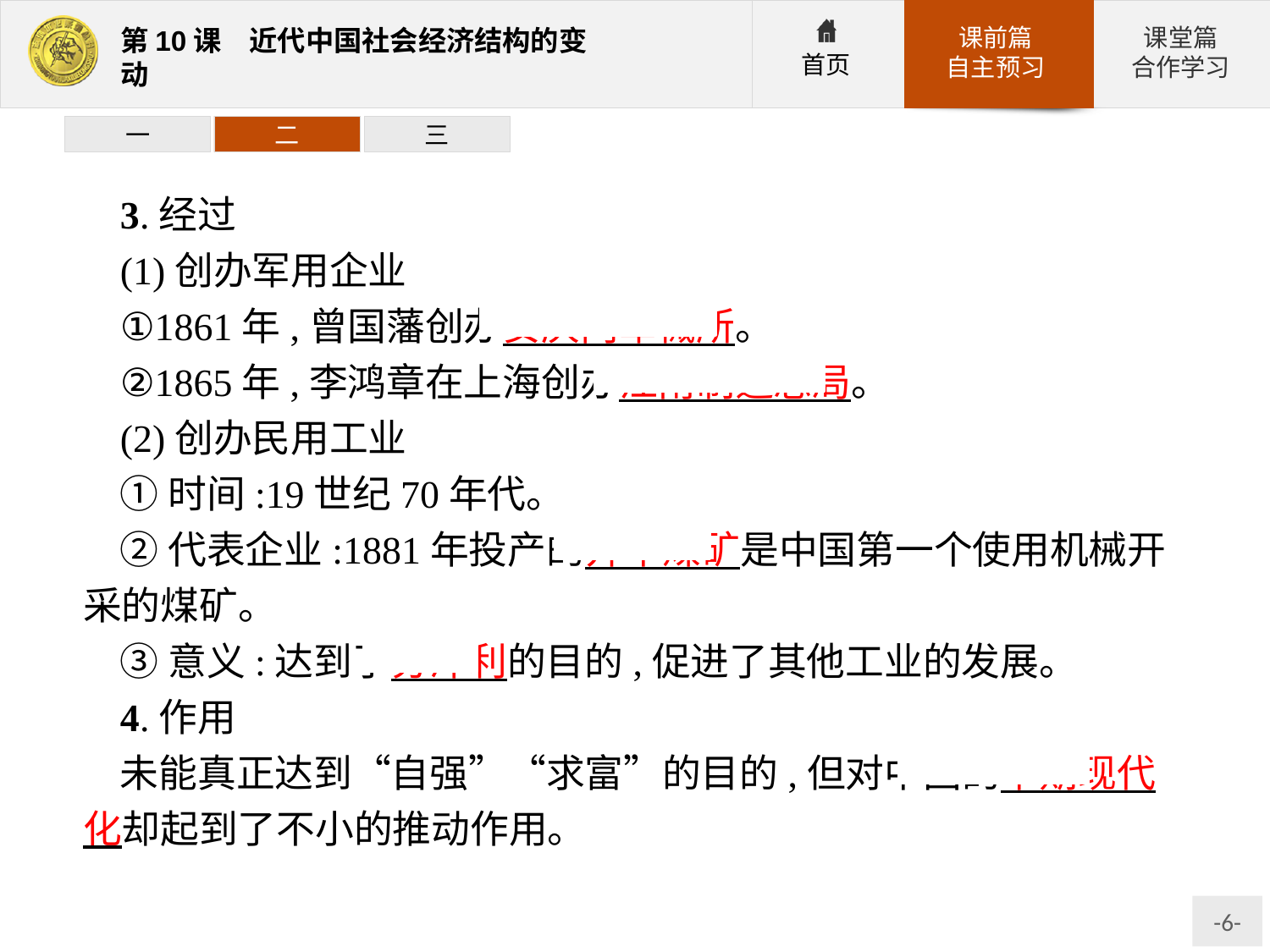

一
二
三
3.经过
(1)创办军用企业
①1861年,曾国藩创办安庆内军械所。
②1865年,李鸿章在上海创办江南制造总局。
(2)创办民用工业
①时间:19世纪70年代。
②代表企业:1881年投产的开平煤矿是中国第一个使用机械开采的煤矿。
③意义:达到了分洋利的目的,促进了其他工业的发展。
4.作用
未能真正达到“自强”“求富”的目的,但对中国的早期现代化却起到了不小的推动作用。